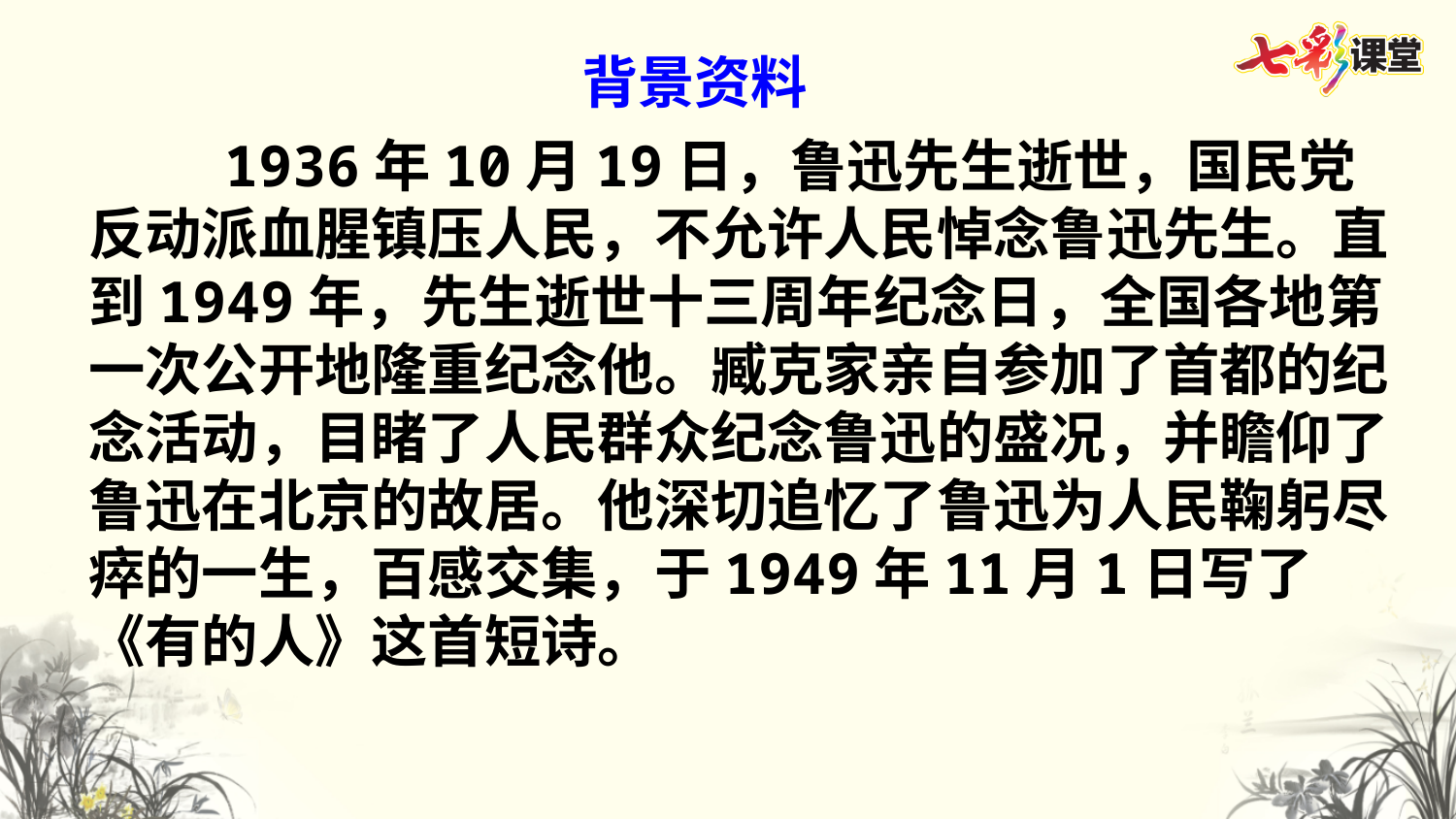

背景资料
    1936年10月19日，鲁迅先生逝世，国民党反动派血腥镇压人民，不允许人民悼念鲁迅先生。直到1949年，先生逝世十三周年纪念日，全国各地第一次公开地隆重纪念他。臧克家亲自参加了首都的纪念活动，目睹了人民群众纪念鲁迅的盛况，并瞻仰了鲁迅在北京的故居。他深切追忆了鲁迅为人民鞠躬尽瘁的一生，百感交集，于1949年11月1日写了《有的人》这首短诗。